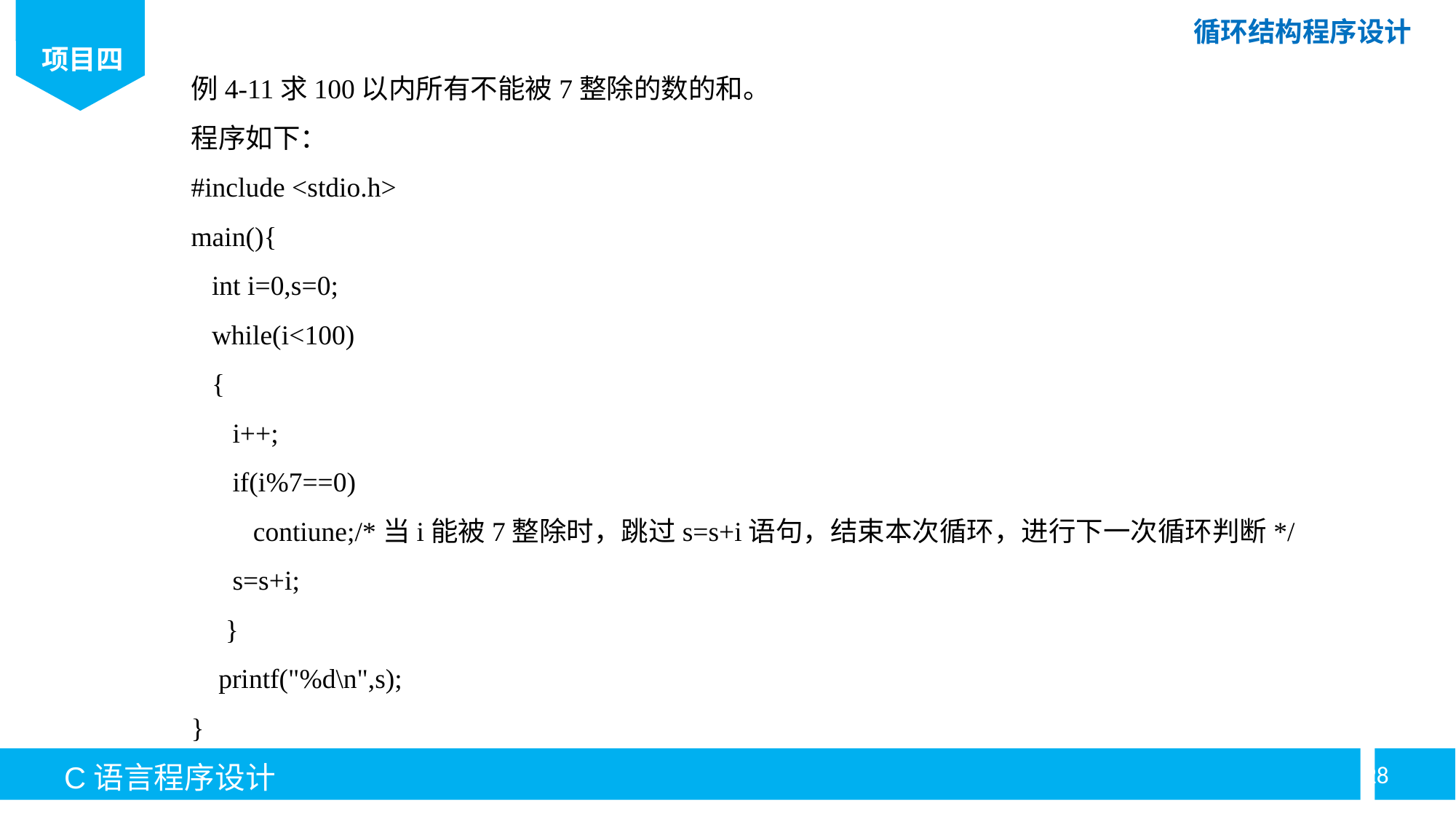

例4-11求100以内所有不能被7整除的数的和。
程序如下：
#include <stdio.h>
main(){
   int i=0,s=0;
   while(i<100)
   {
      i++;
      if(i%7==0)
         contiune;/*当i能被7整除时，跳过s=s+i语句，结束本次循环，进行下一次循环判断*/
      s=s+i;
     }
    printf("%d\n",s);
}